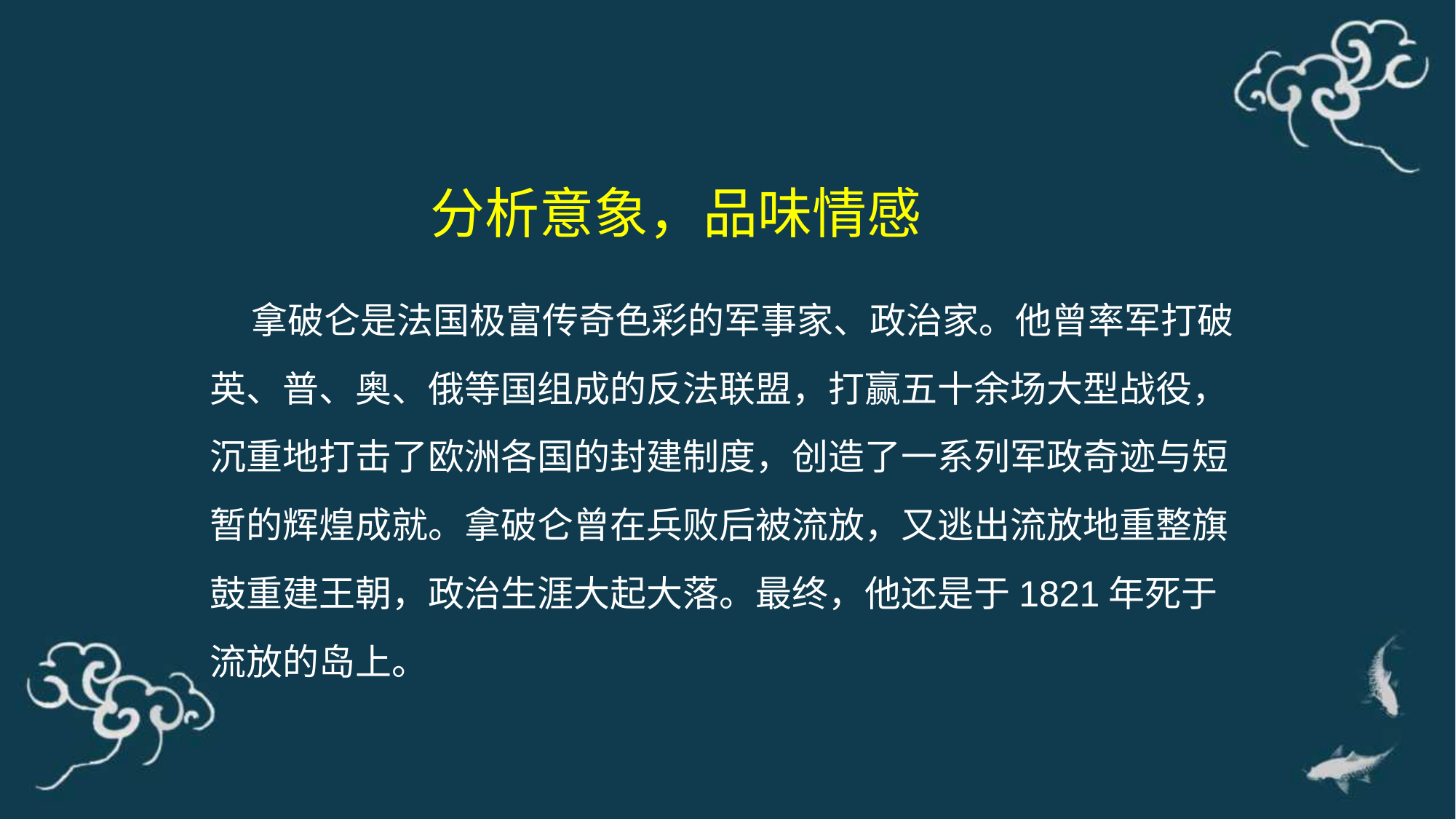

分析意象，品味情感
    拿破仑是法国极富传奇色彩的军事家、政治家。他曾率军打破英、普、奥、俄等国组成的反法联盟，打赢五十余场大型战役，沉重地打击了欧洲各国的封建制度，创造了一系列军政奇迹与短暂的辉煌成就。拿破仑曾在兵败后被流放，又逃出流放地重整旗鼓重建王朝，政治生涯大起大落。最终，他还是于1821年死于流放的岛上。